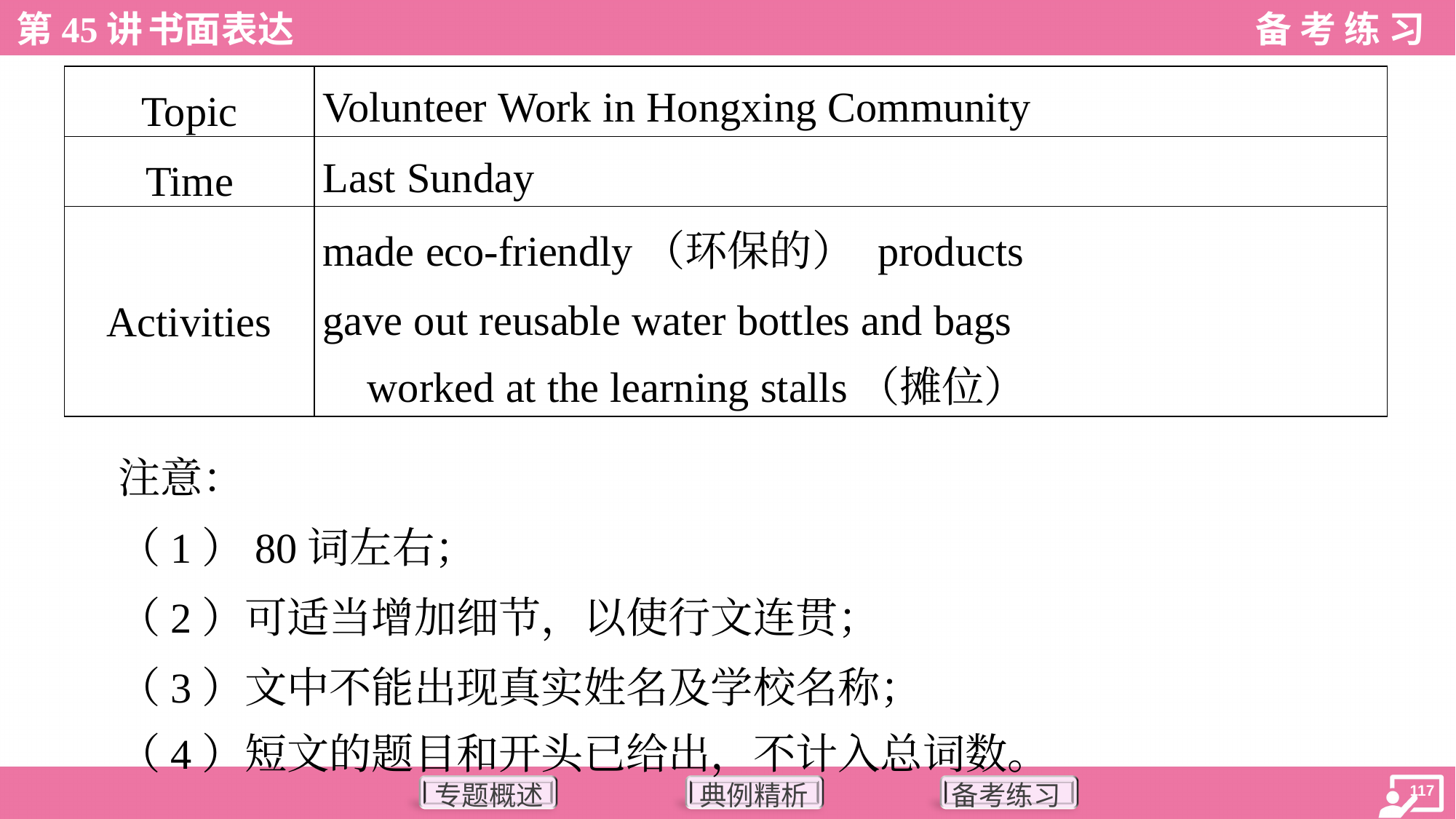

| Topic | Volunteer Work in Hongxing Community |
| --- | --- |
| Time | Last Sunday |
| Activities | made eco-friendly（环保的） products gave out reusable water bottles and bags worked at the learning stalls（摊位） |
    注意：
    （1）80词左右；
    （2）可适当增加细节，以使行文连贯；
    （3）文中不能出现真实姓名及学校名称；
    （4）短文的题目和开头已给出，不计入总词数。